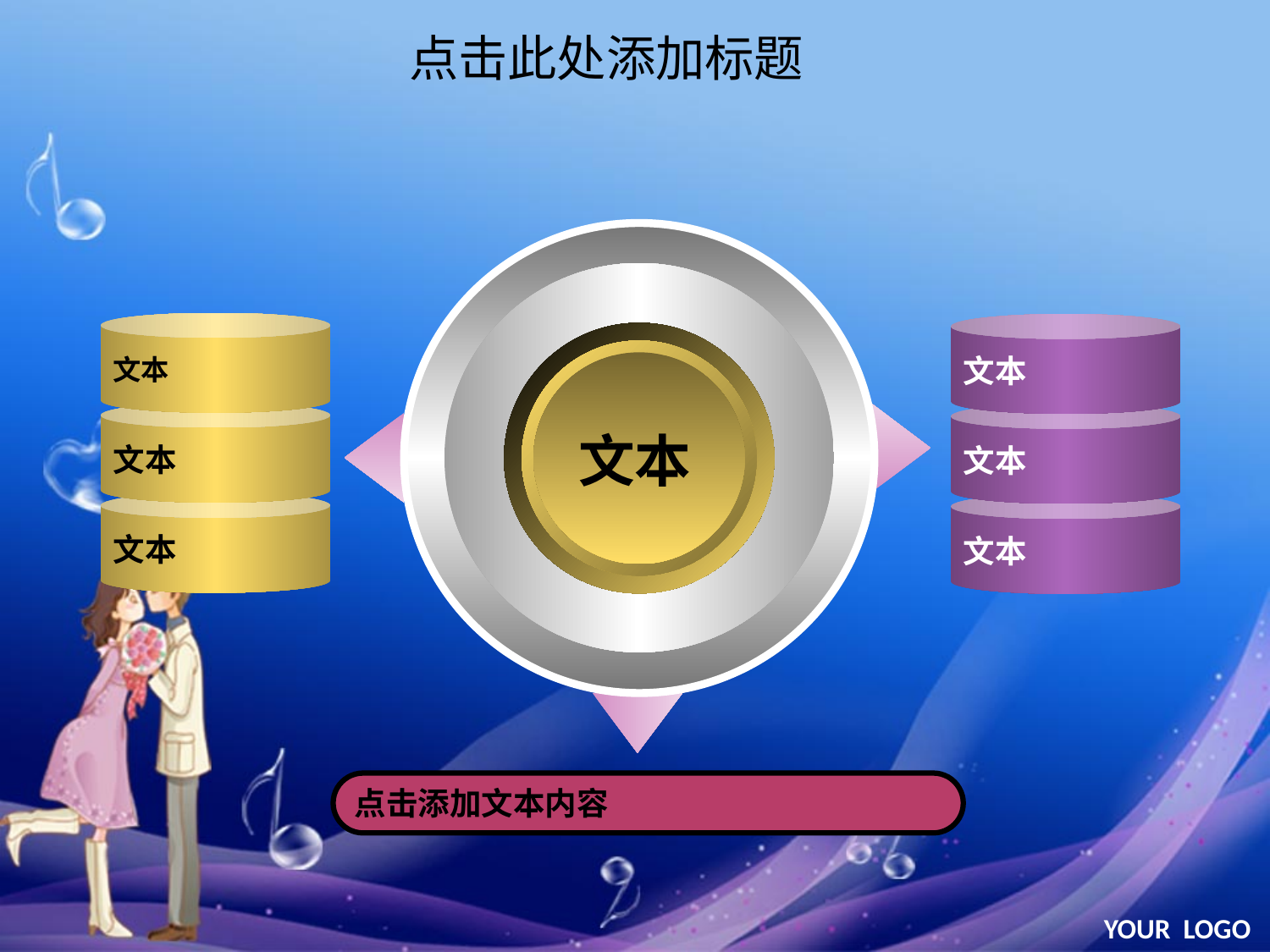

点击此处添加标题

文本
文本

文本
文本

文本

文本
文本

点击添加文本内容